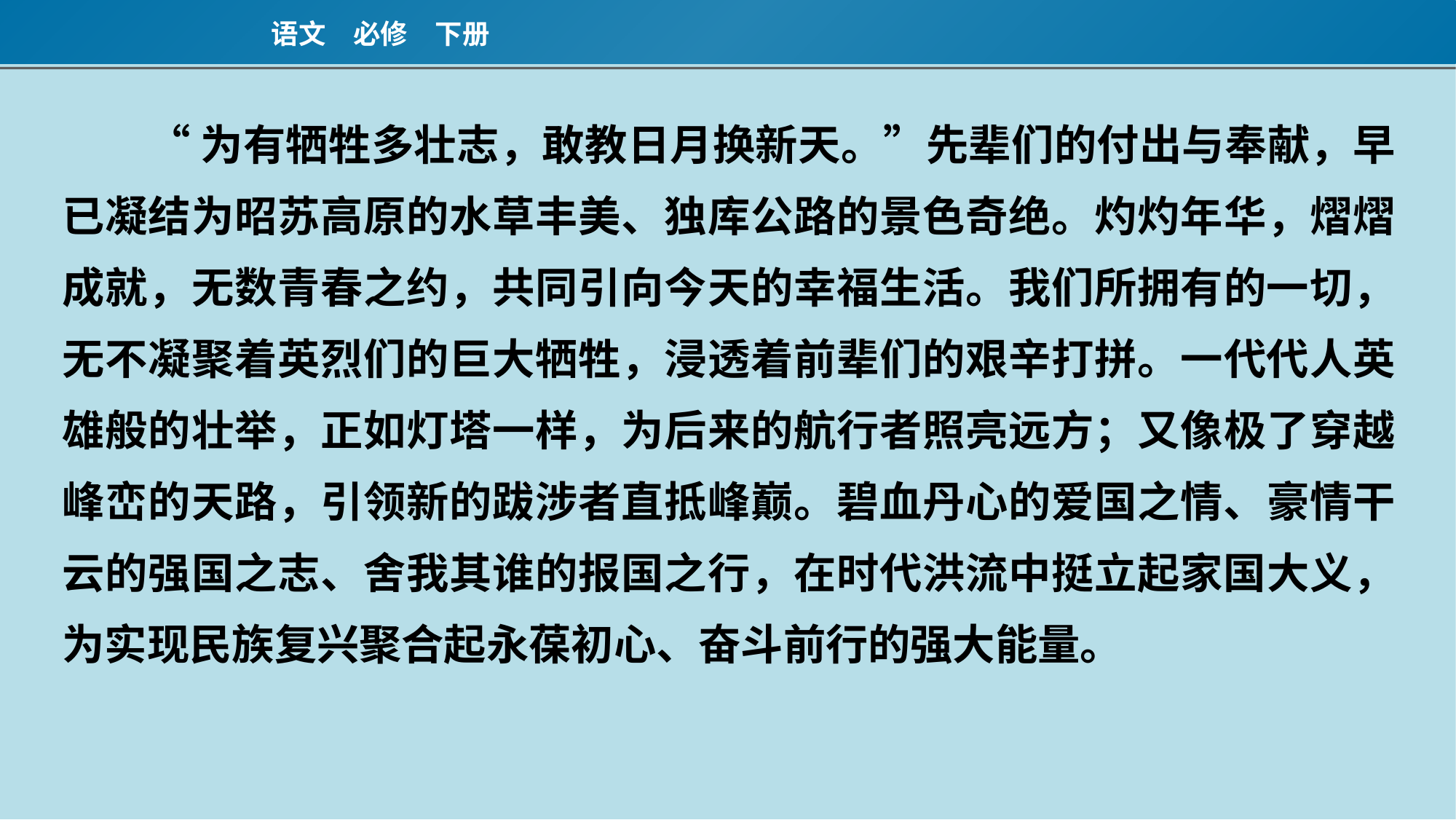

“为有牺牲多壮志，敢教日月换新天。”先辈们的付出与奉献，早已凝结为昭苏高原的水草丰美、独库公路的景色奇绝。灼灼年华，熠熠成就，无数青春之约，共同引向今天的幸福生活。我们所拥有的一切，无不凝聚着英烈们的巨大牺牲，浸透着前辈们的艰辛打拼。一代代人英雄般的壮举，正如灯塔一样，为后来的航行者照亮远方；又像极了穿越峰峦的天路，引领新的跋涉者直抵峰巅。碧血丹心的爱国之情、豪情干云的强国之志、舍我其谁的报国之行，在时代洪流中挺立起家国大义，为实现民族复兴聚合起永葆初心、奋斗前行的强大能量。